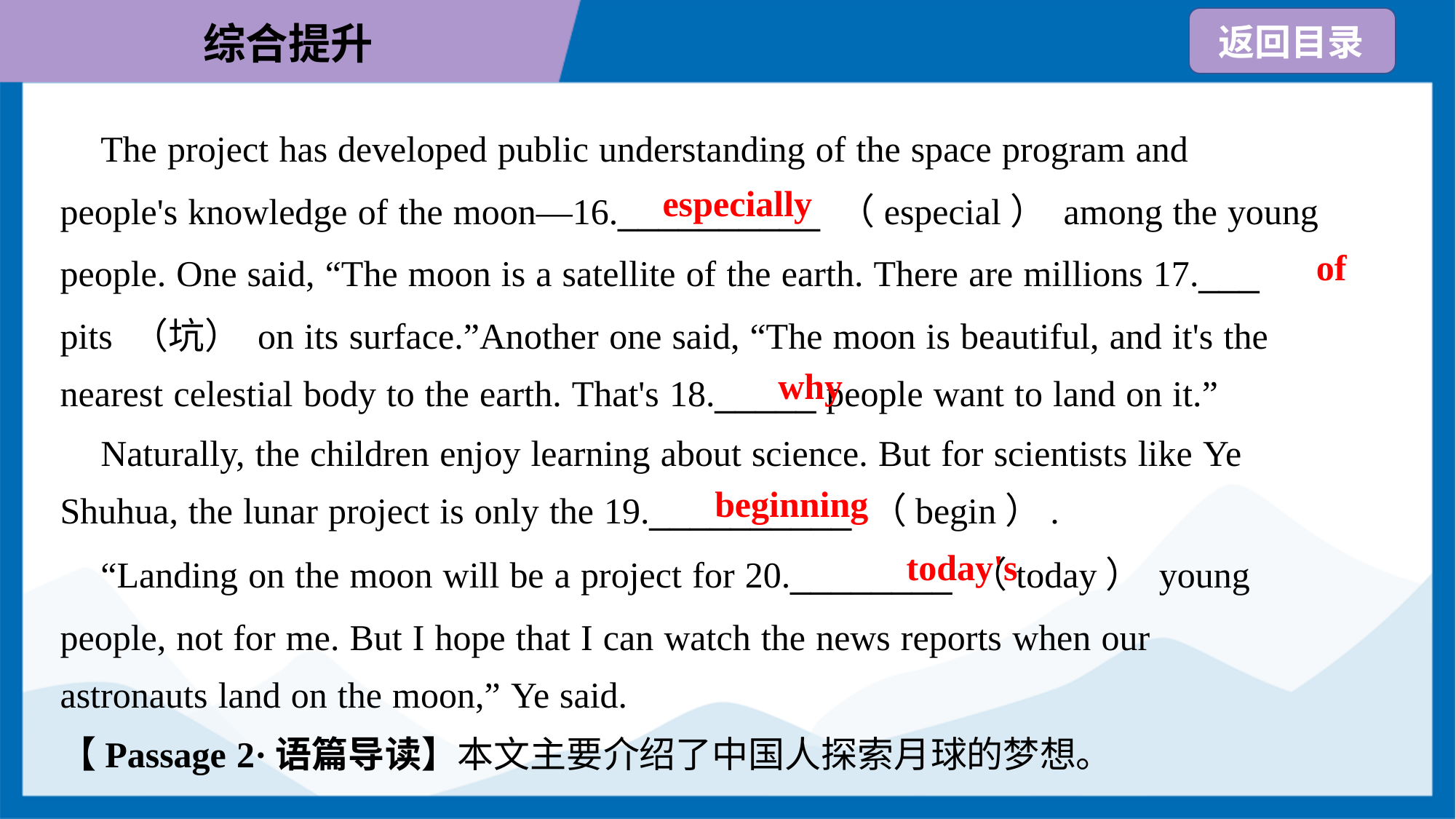

The project has developed public understanding of the space program and
people's knowledge of the moon—16.__________ （especial） among the young
people. One said, “The moon is a satellite of the earth. There are millions 17.___
pits （坑） on its surface.”Another one said, “The moon is beautiful, and it's the
nearest celestial body to the earth. That's 18._____ people want to land on it.”
especially
of
why
    Naturally, the children enjoy learning about science. But for scientists like Ye
Shuhua, the lunar project is only the 19.__________ （begin）.
beginning
today's
    “Landing on the moon will be a project for 20.________ （today） young
people, not for me. But I hope that I can watch the news reports when our
astronauts land on the moon,” Ye said.
【Passage 2·语篇导读】本文主要介绍了中国人探索月球的梦想。